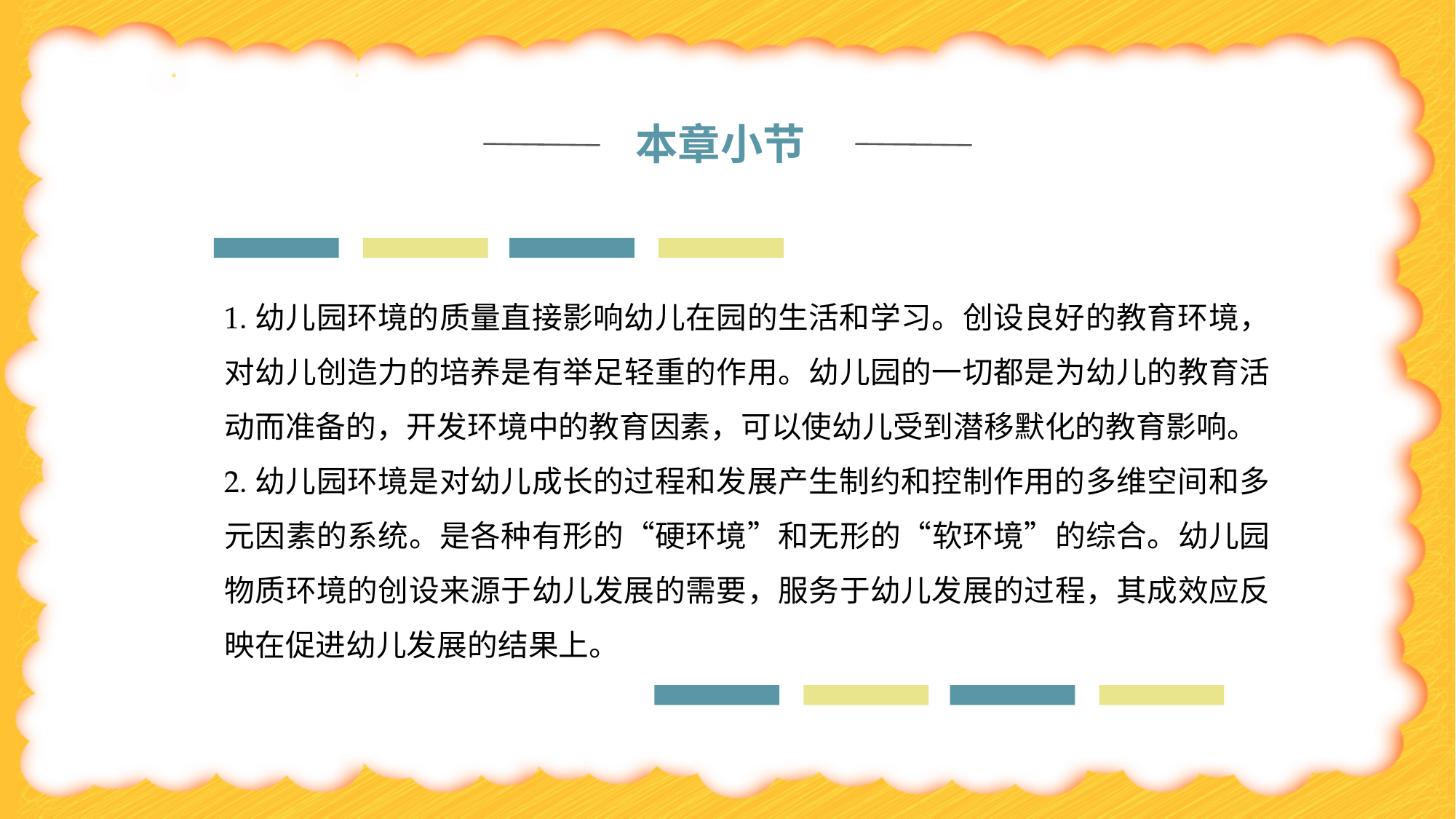

本章小节

1.幼儿园环境的质量直接影响幼儿在园的生活和学习。创设良好的教育环境，对幼儿创造力的培养是有举足轻重的作用。幼儿园的一切都是为幼儿的教育活动而准备的，开发环境中的教育因素，可以使幼儿受到潜移默化的教育影响。
2.幼儿园环境是对幼儿成长的过程和发展产生制约和控制作用的多维空间和多元因素的系统。是各种有形的“硬环境”和无形的“软环境”的综合。幼儿园物质环境的创设来源于幼儿发展的需要，服务于幼儿发展的过程，其成效应反映在促进幼儿发展的结果上。